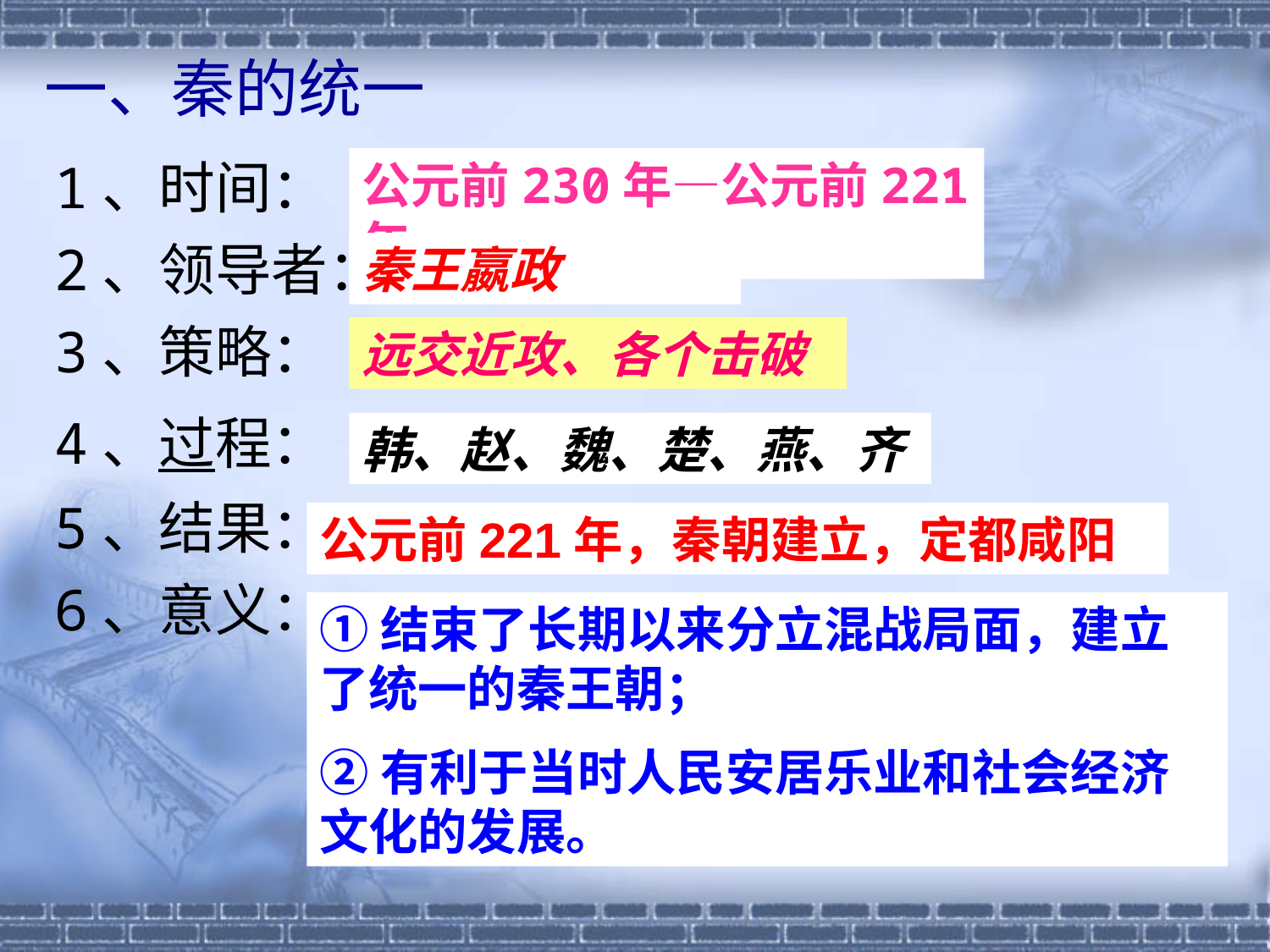

一、秦的统一
公元前230年—公元前221年
1、时间：
2、领导者：
3、策略：
4、过程：
5、结果：
6、意义：
秦王嬴政
远交近攻、各个击破
韩、赵、魏、楚、燕、齐
公元前221年，秦朝建立，定都咸阳
①结束了长期以来分立混战局面，建立了统一的秦王朝；
②有利于当时人民安居乐业和社会经济文化的发展。